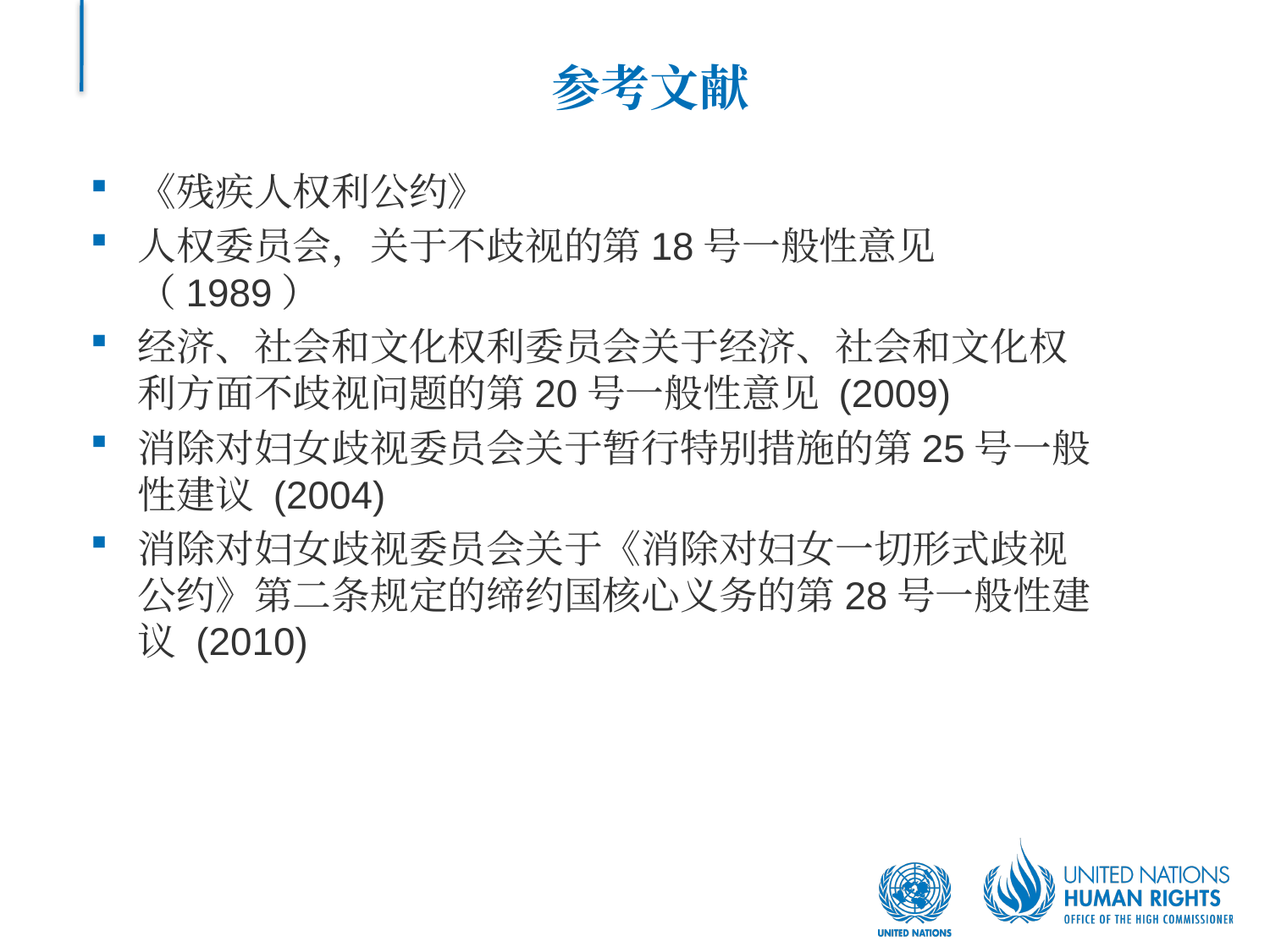

# 参考文献
《残疾人权利公约》
人权委员会，关于不歧视的第18号一般性意见（1989）
经济、社会和文化权利委员会关于经济、社会和文化权利方面不歧视问题的第20号一般性意见 (2009)
消除对妇女歧视委员会关于暂行特别措施的第25号一般性建议 (2004)
消除对妇女歧视委员会关于《消除对妇女一切形式歧视公约》第二条规定的缔约国核心义务的第28号一般性建议 (2010)